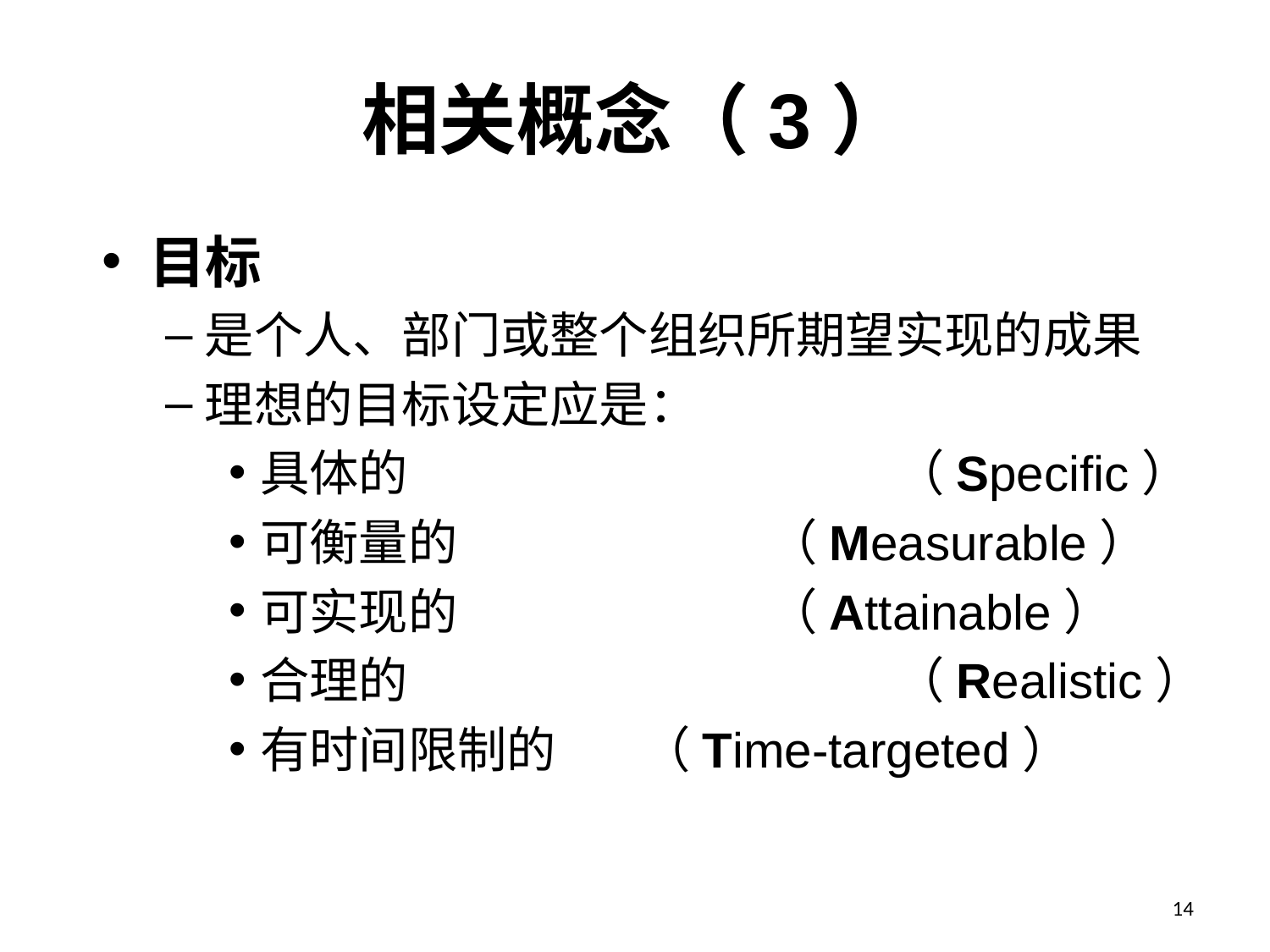

# 相关概念（3）
目标
是个人、部门或整个组织所期望实现的成果
理想的目标设定应是：
具体的				（Specific）
可衡量的			（Measurable）
可实现的			（Attainable）
合理的				（Realistic）
有时间限制的	（Time-targeted）
14